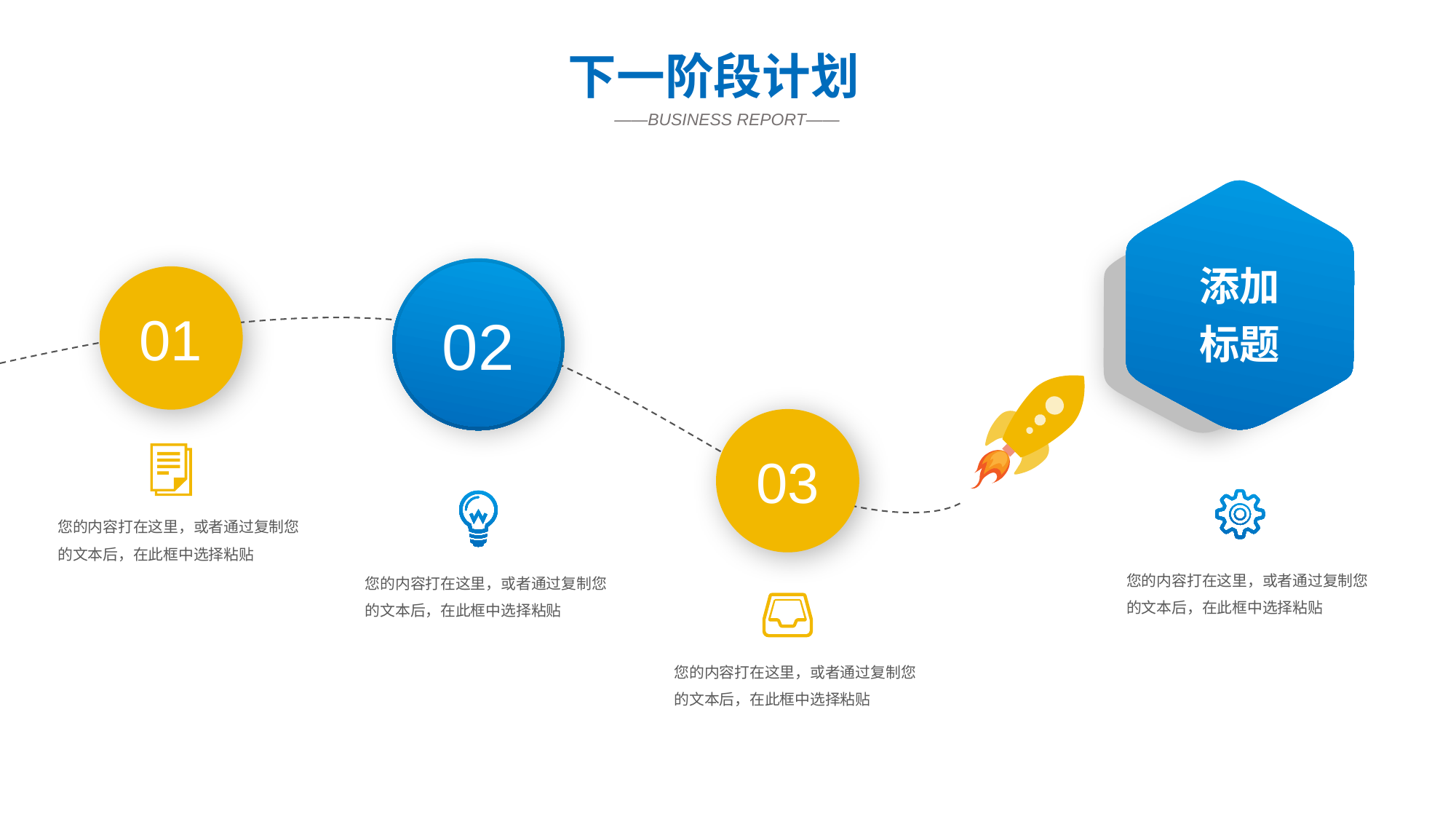

下一阶段计划
 ——BUSINESS REPORT——

添加标题

02
01

03

您的内容打在这里，或者通过复制您的文本后，在此框中选择粘贴
您的内容打在这里，或者通过复制您的文本后，在此框中选择粘贴
您的内容打在这里，或者通过复制您的文本后，在此框中选择粘贴

您的内容打在这里，或者通过复制您的文本后，在此框中选择粘贴